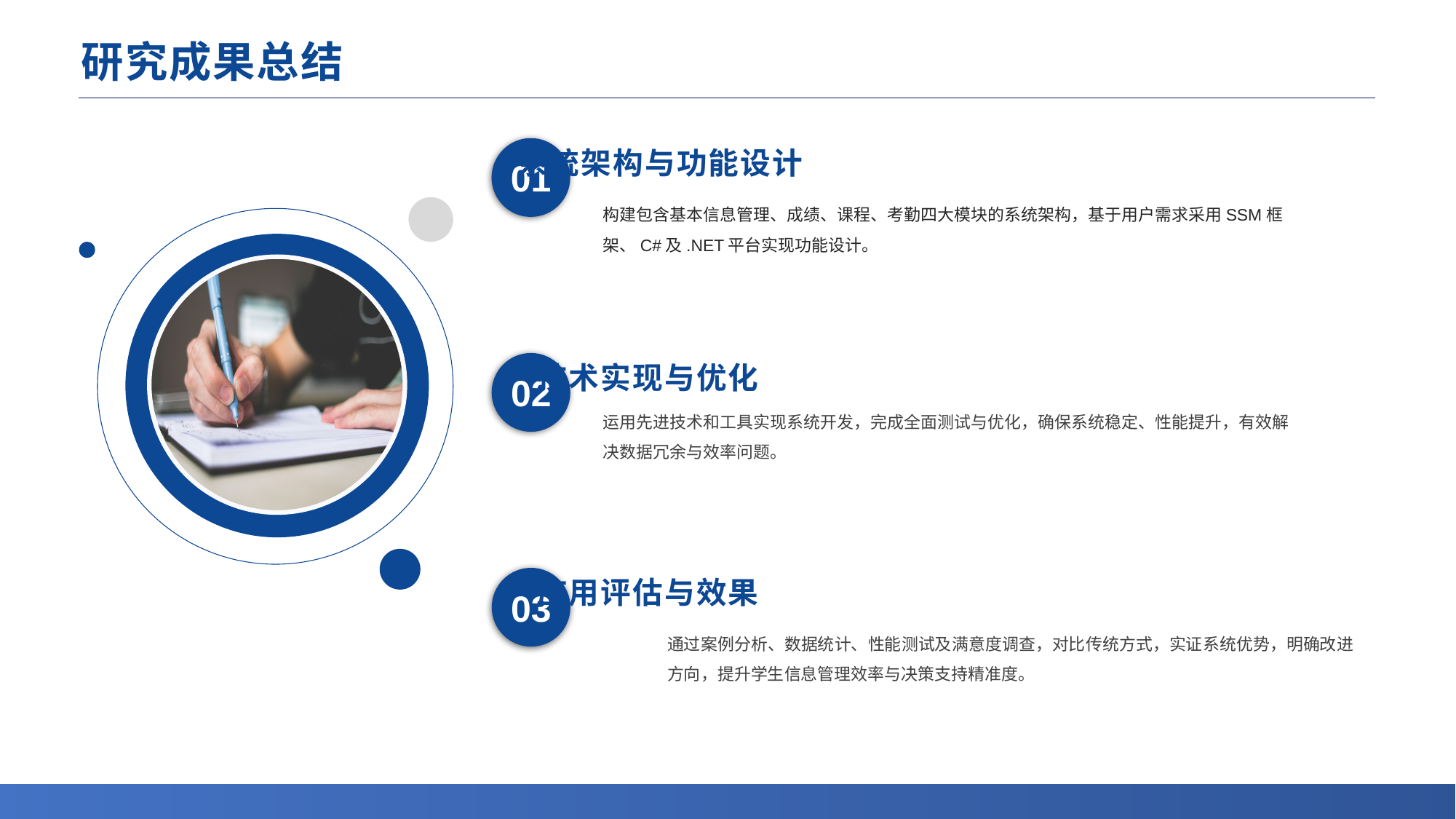

# 研究成果总结
系统架构与功能设计
01
构建包含基本信息管理、成绩、课程、考勤四大模块的系统架构，基于用户需求采用SSM框架、C#及.NET平台实现功能设计。

技术实现与优化
02
运用先进技术和工具实现系统开发，完成全面测试与优化，确保系统稳定、性能提升，有效解决数据冗余与效率问题。

应用评估与效果
03
通过案例分析、数据统计、性能测试及满意度调查，对比传统方式，实证系统优势，明确改进方向，提升学生信息管理效率与决策支持精准度。